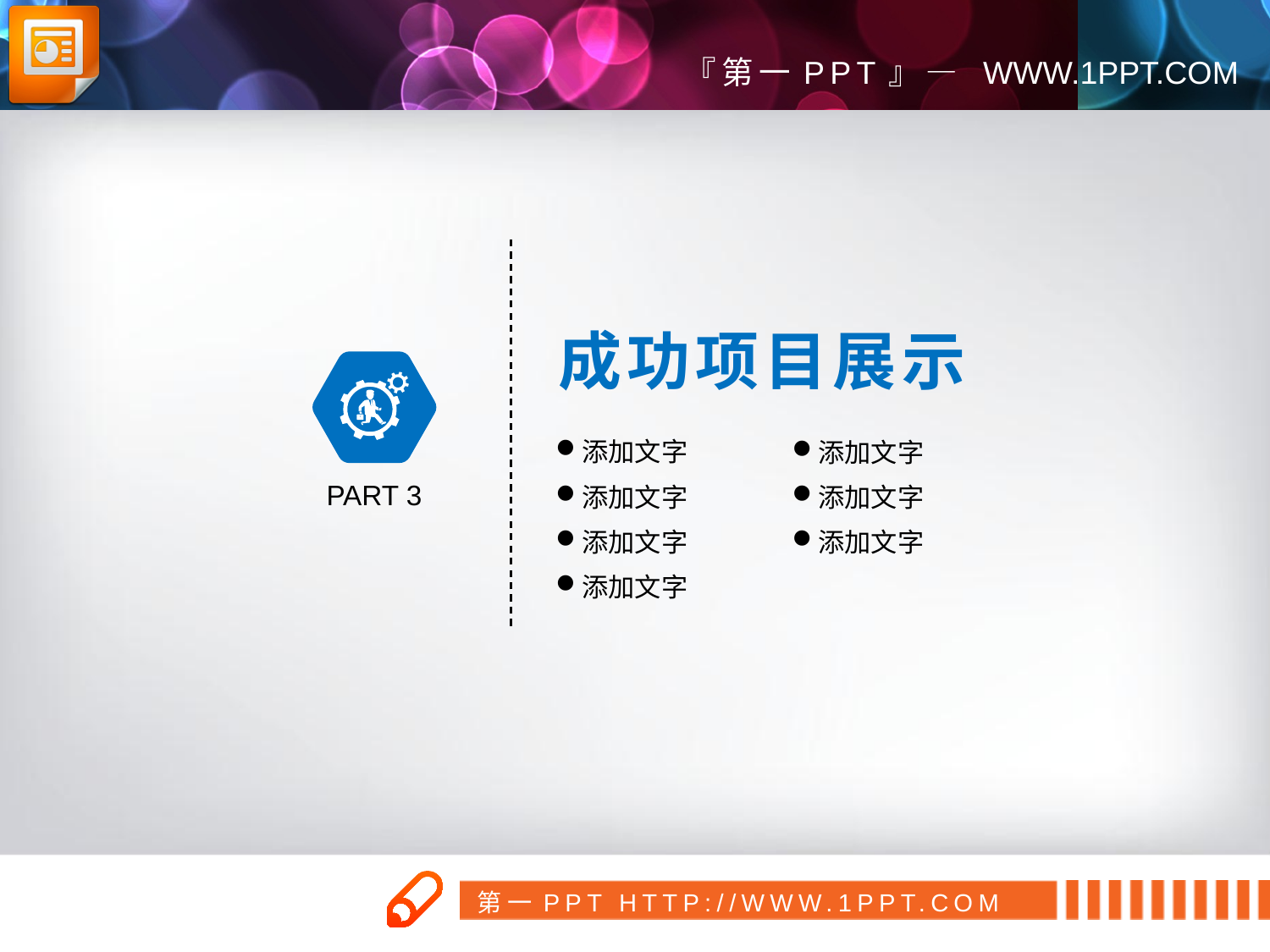

成功项目展示

添加文字
添加文字
PART 3
添加文字
添加文字
添加文字
添加文字
添加文字